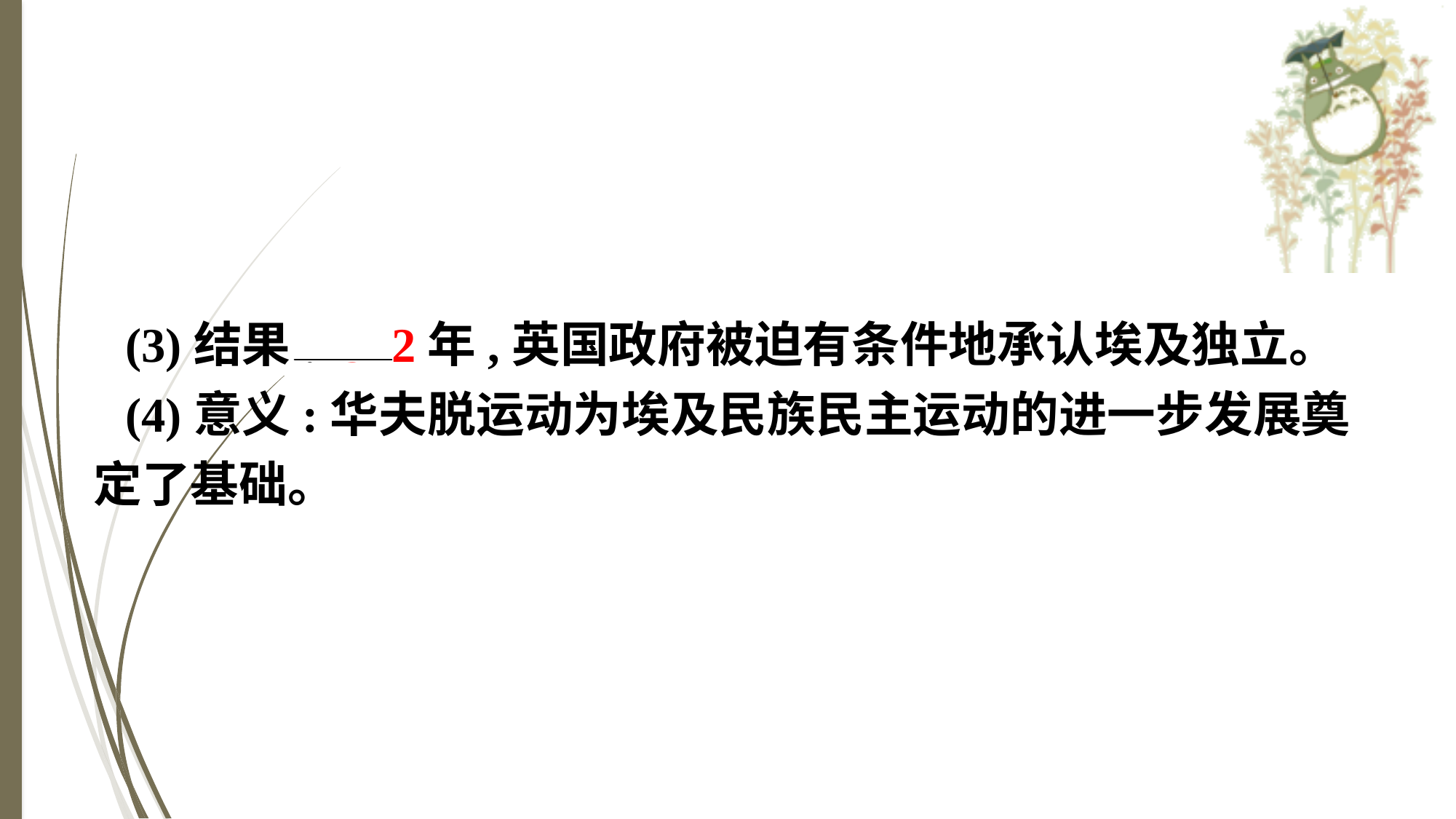

(3)结果:1922年,英国政府被迫有条件地承认埃及独立。
(4)意义:华夫脱运动为埃及民族民主运动的进一步发展奠定了基础。